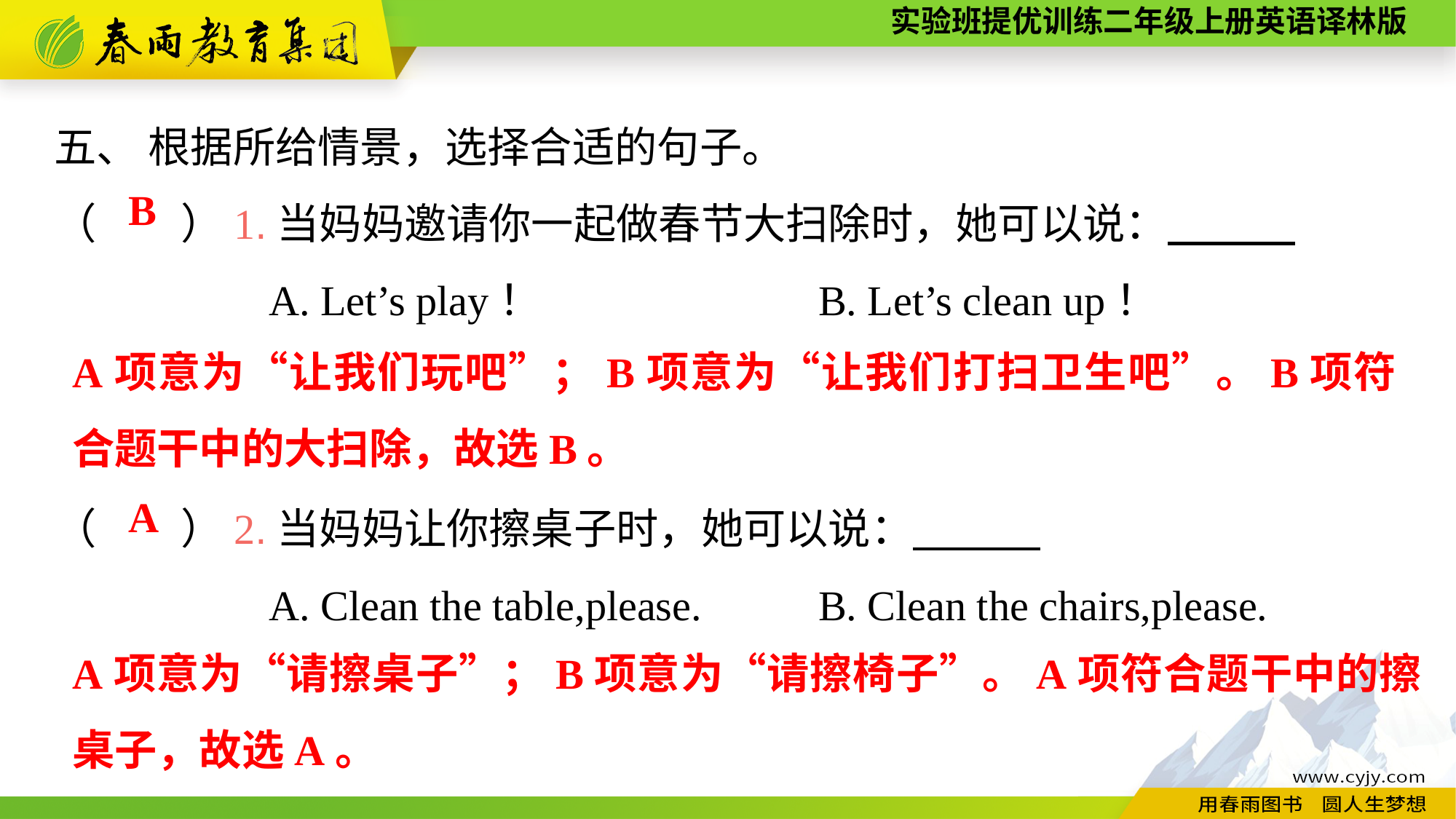

五、 根据所给情景，选择合适的句子。
（　　）1.当妈妈邀请你一起做春节大扫除时，她可以说：
A. Let’s play！　　　　　	B. Let’s clean up！

（　　）2.当妈妈让你擦桌子时，她可以说：
A. Clean the table,please.   	B. Clean the chairs,please.
B
A项意为“让我们玩吧”；B项意为“让我们打扫卫生吧”。B项符合题干中的大扫除，故选B。
A
A项意为“请擦桌子”；B项意为“请擦椅子”。A项符合题干中的擦桌子，故选A。